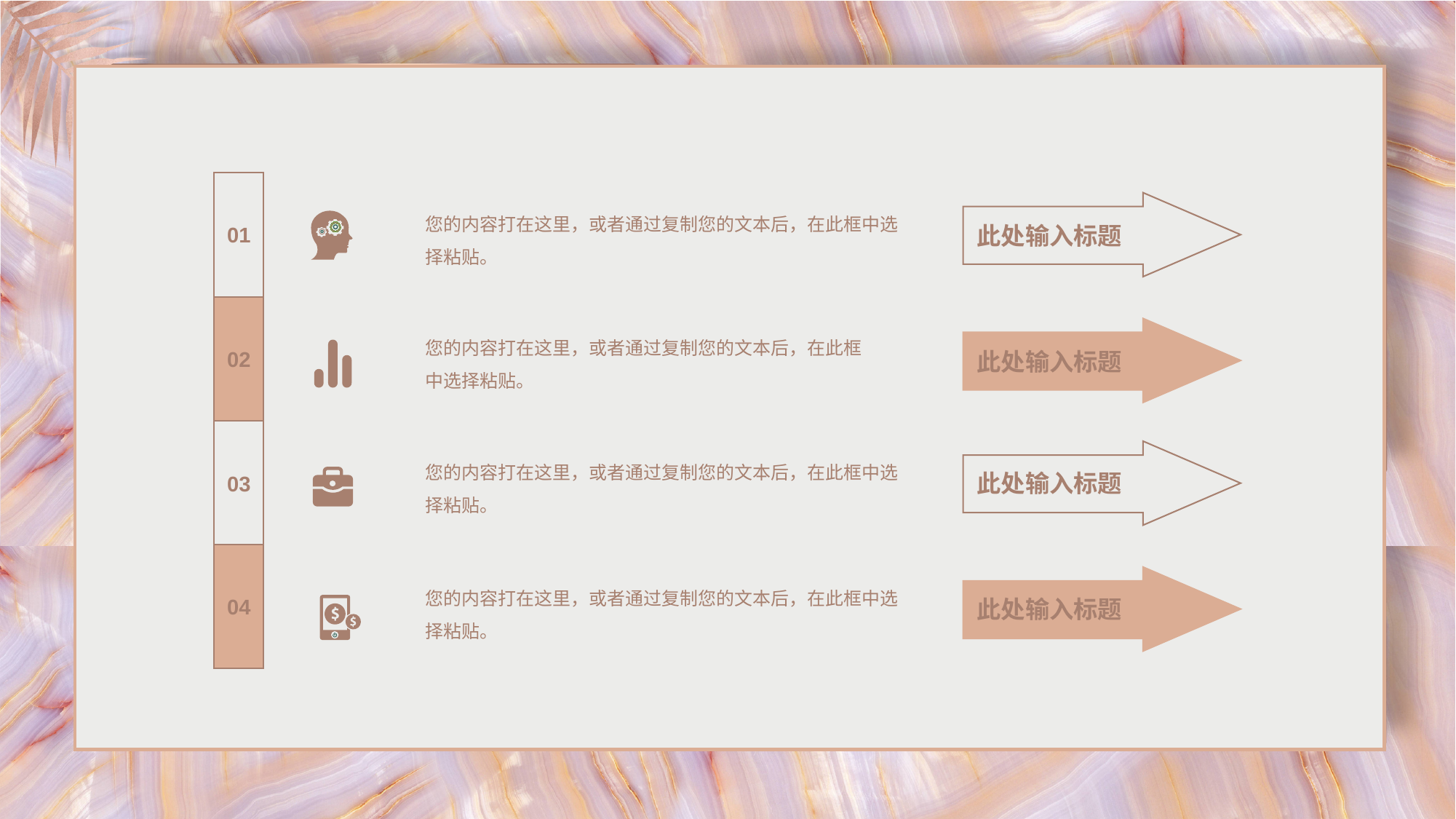

01

此处输入标题
您的内容打在这里，或者通过复制您的文本后，在此框中选择粘贴。

02

此处输入标题
您的内容打在这里，或者通过复制您的文本后，在此框中选择粘贴。

03

此处输入标题
您的内容打在这里，或者通过复制您的文本后，在此框中选择粘贴。

04

此处输入标题
您的内容打在这里，或者通过复制您的文本后，在此框中选择粘贴。